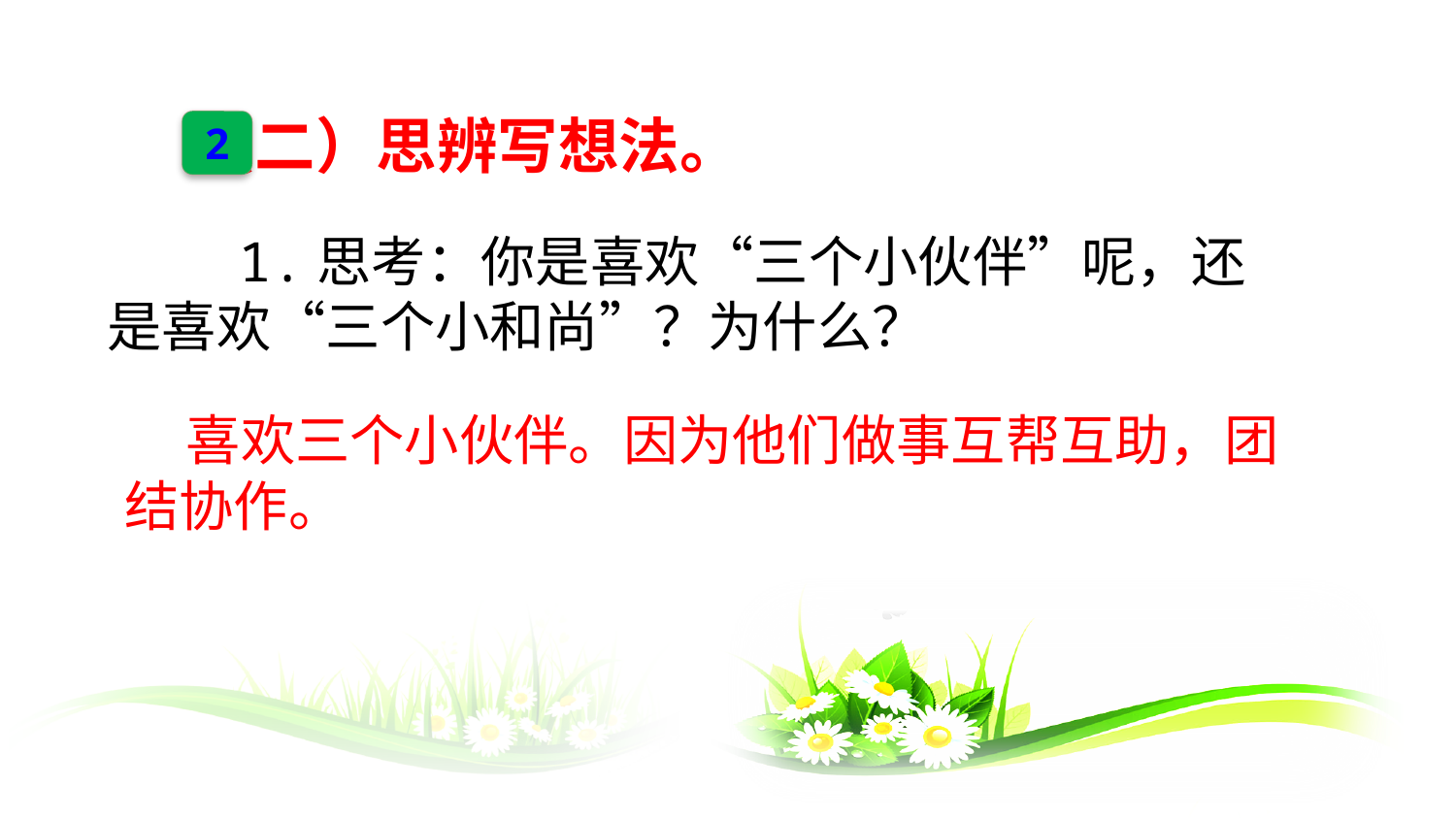

（二）思辨写想法。
2
    1.思考：你是喜欢“三个小伙伴”呢，还是喜欢“三个小和尚”？为什么？
    喜欢三个小伙伴。因为他们做事互帮互助，团结协作。